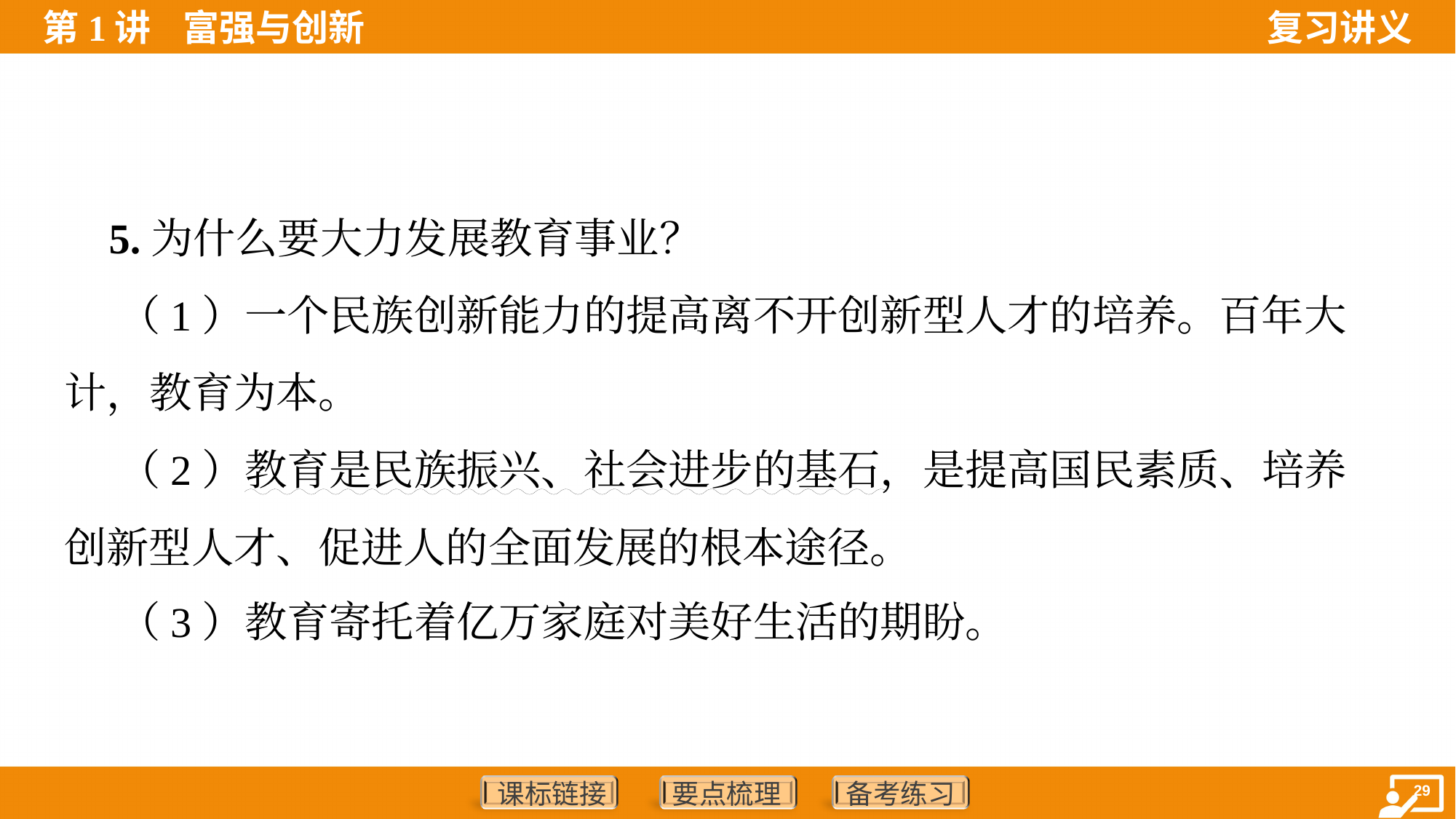

5.为什么要大力发展教育事业？
    （1）一个民族创新能力的提高离不开创新型人才的培养。百年大
计，教育为本。
    （2）教育是民族振兴、社会进步的基石，是提高国民素质、培养
创新型人才、促进人的全面发展的根本途径。
    （3）教育寄托着亿万家庭对美好生活的期盼。